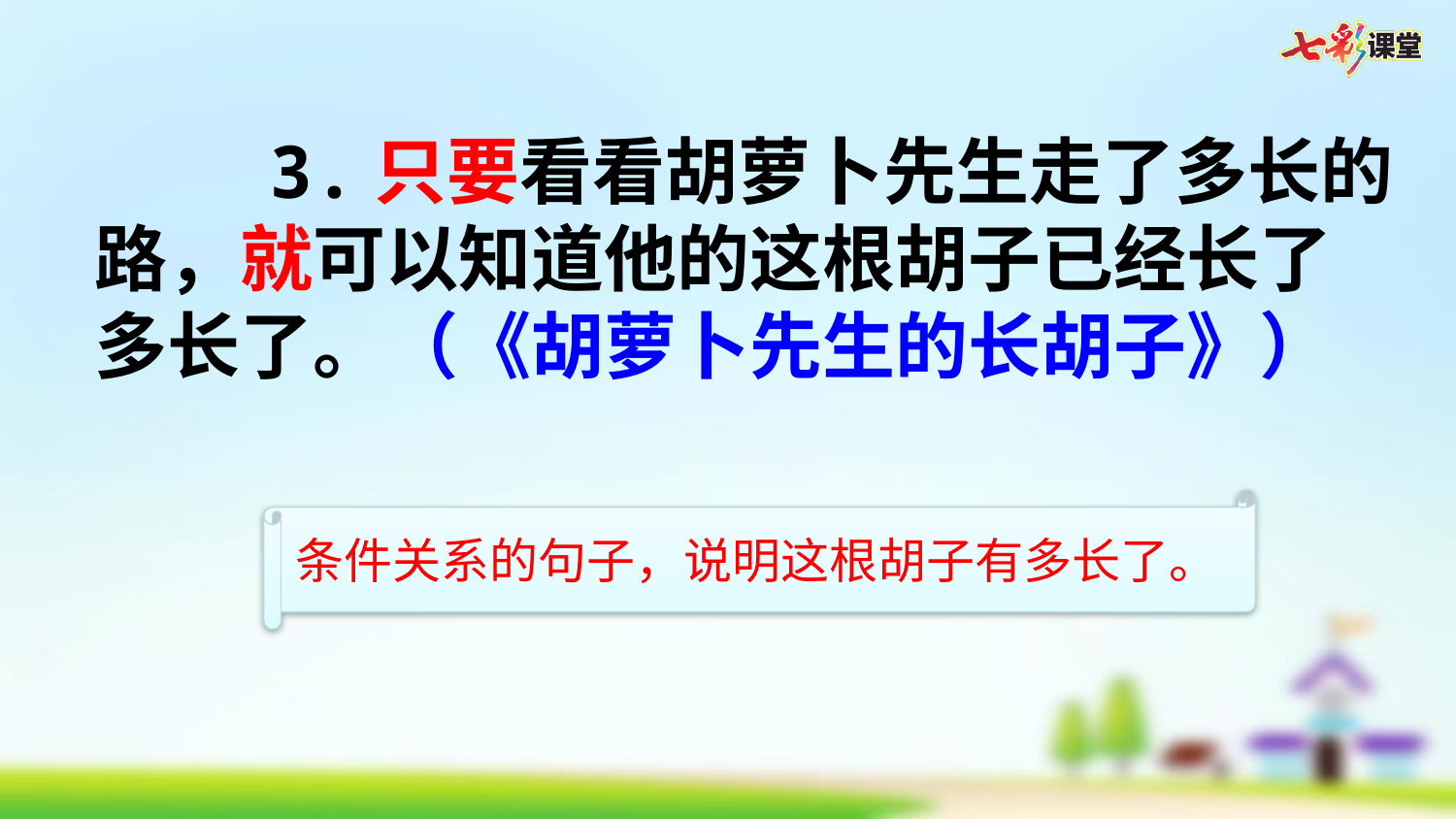

3.只要看看胡萝卜先生走了多长的路，就可以知道他的这根胡子已经长了多长了。（《胡萝卜先生的长胡子》）
条件关系的句子，说明这根胡子有多长了。